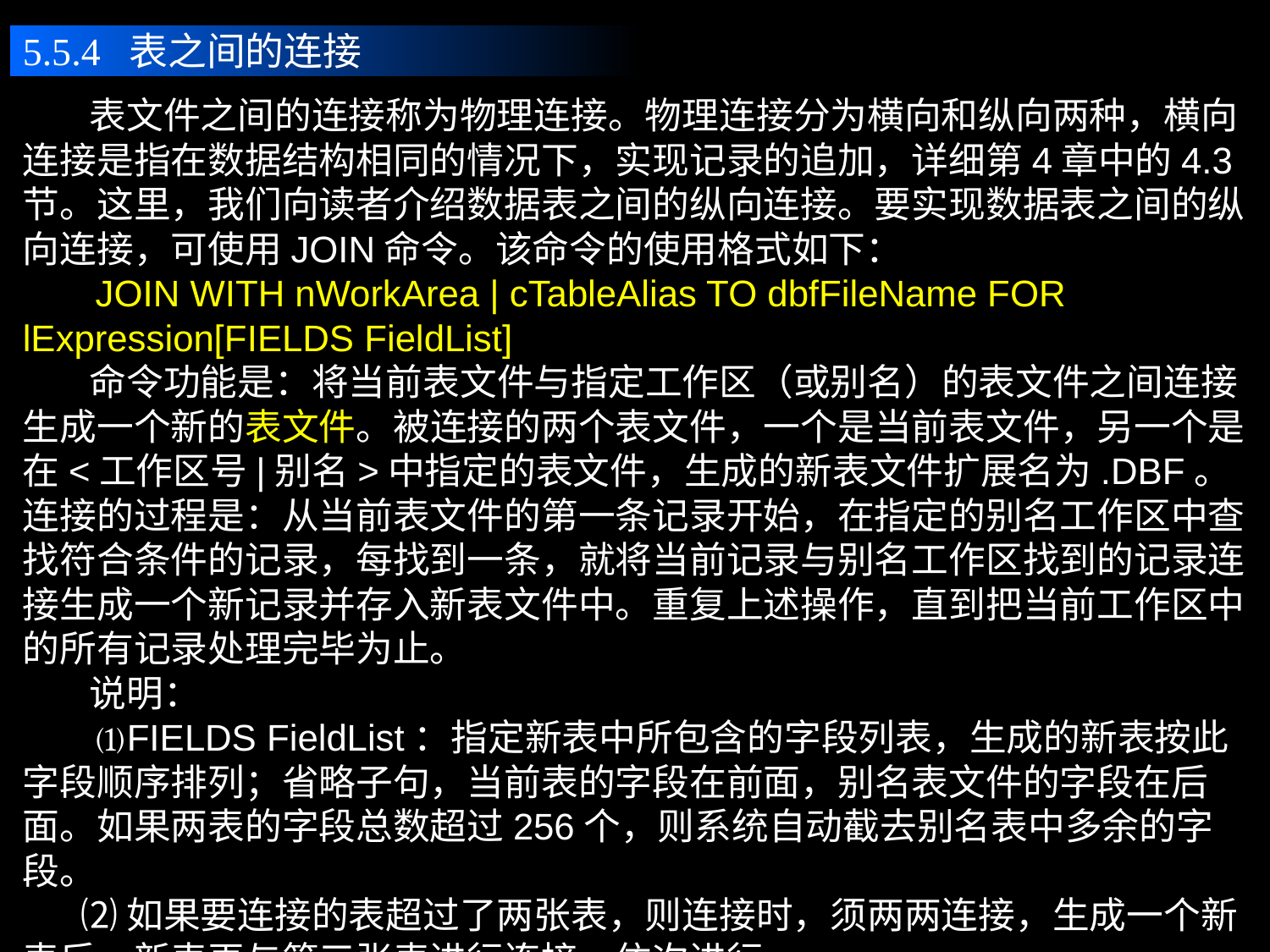

5.5.4  表之间的连接
       表文件之间的连接称为物理连接。物理连接分为横向和纵向两种，横向连接是指在数据结构相同的情况下，实现记录的追加，详细第4章中的4.3节。这里，我们向读者介绍数据表之间的纵向连接。要实现数据表之间的纵向连接，可使用JOIN命令。该命令的使用格式如下：
       JOIN WITH nWorkArea | cTableAlias TO dbfFileName FOR lExpression[FIELDS FieldList]
       命令功能是：将当前表文件与指定工作区（或别名）的表文件之间连接生成一个新的表文件。被连接的两个表文件，一个是当前表文件，另一个是在<工作区号|别名>中指定的表文件，生成的新表文件扩展名为.DBF。连接的过程是：从当前表文件的第一条记录开始，在指定的别名工作区中查找符合条件的记录，每找到一条，就将当前记录与别名工作区找到的记录连接生成一个新记录并存入新表文件中。重复上述操作，直到把当前工作区中的所有记录处理完毕为止。
       说明：
       ⑴FIELDS FieldList：指定新表中所包含的字段列表，生成的新表按此字段顺序排列；省略子句，当前表的字段在前面，别名表文件的字段在后面。如果两表的字段总数超过256个，则系统自动截去别名表中多余的字段。
       ⑵如果要连接的表超过了两张表，则连接时，须两两连接，生成一个新表后，新表再与第三张表进行连接，依次进行。